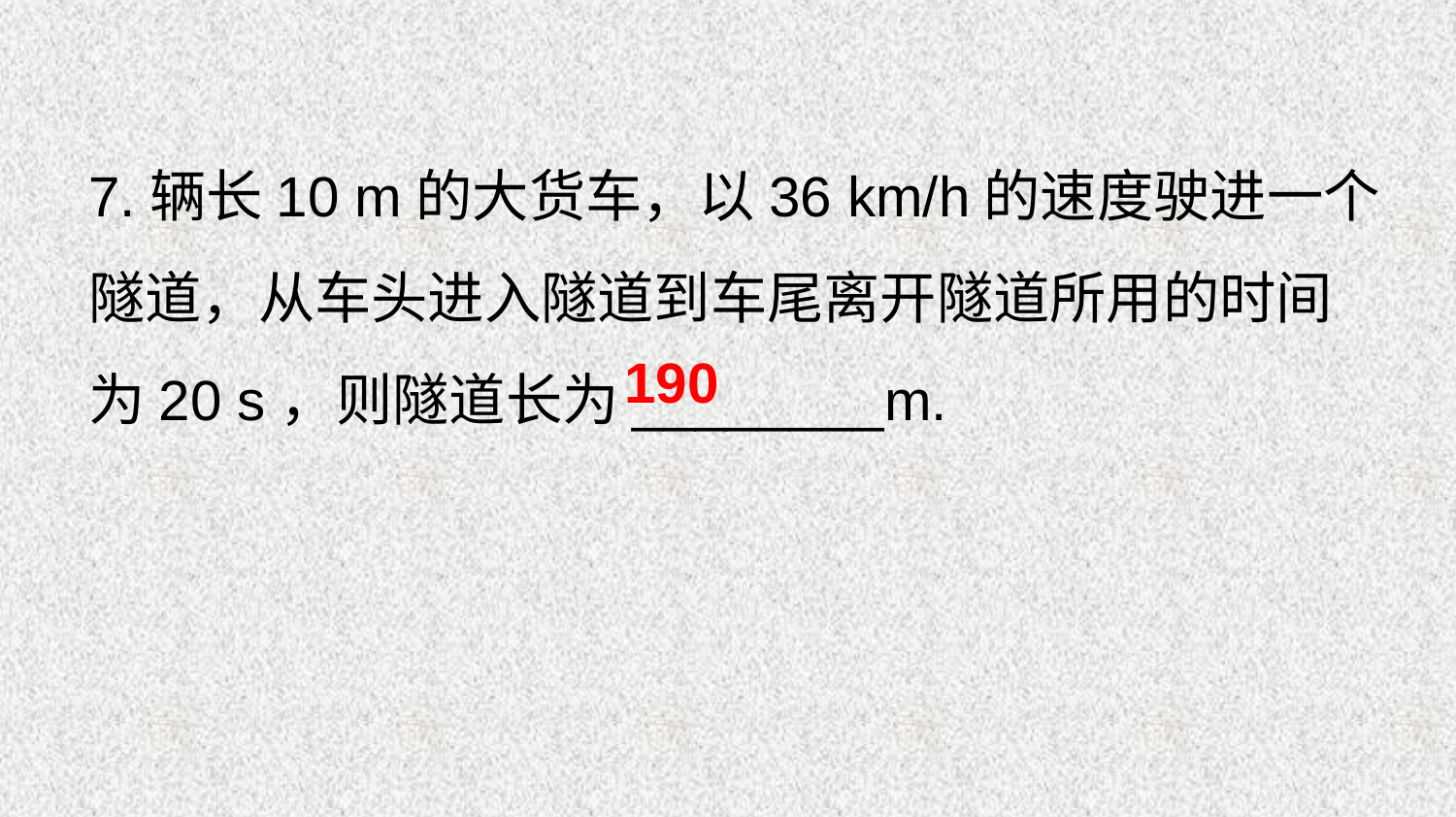

7.辆长10 m的大货车，以36 km/h的速度驶进一个隧道，从车头进入隧道到车尾离开隧道所用的时间为20 s，则隧道长为________m.
190